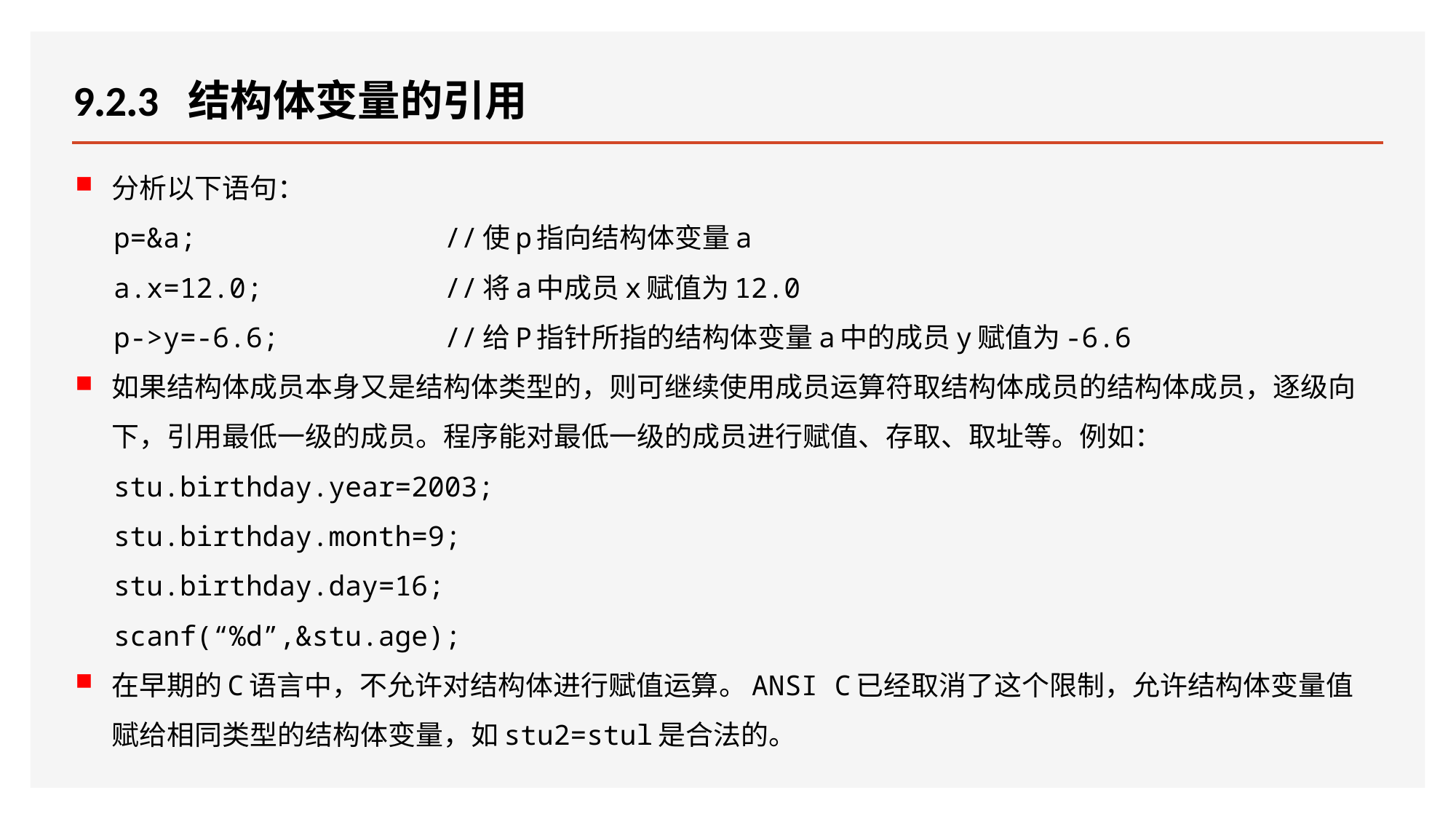

# 9.2.3  结构体变量的引用
分析以下语句：
p=&a;               //使p指向结构体变量a
a.x=12.0;           //将a中成员x赋值为12.0
p->y=-6.6;          //给P指针所指的结构体变量a中的成员y赋值为-6.6
如果结构体成员本身又是结构体类型的，则可继续使用成员运算符取结构体成员的结构体成员，逐级向下，引用最低一级的成员。程序能对最低一级的成员进行赋值、存取、取址等。例如：
stu.birthday.year=2003;
stu.birthday.month=9;
stu.birthday.day=16;
scanf(“%d”,&stu.age);
在早期的C语言中，不允许对结构体进行赋值运算。ANSI C已经取消了这个限制，允许结构体变量值赋给相同类型的结构体变量，如stu2=stul是合法的。